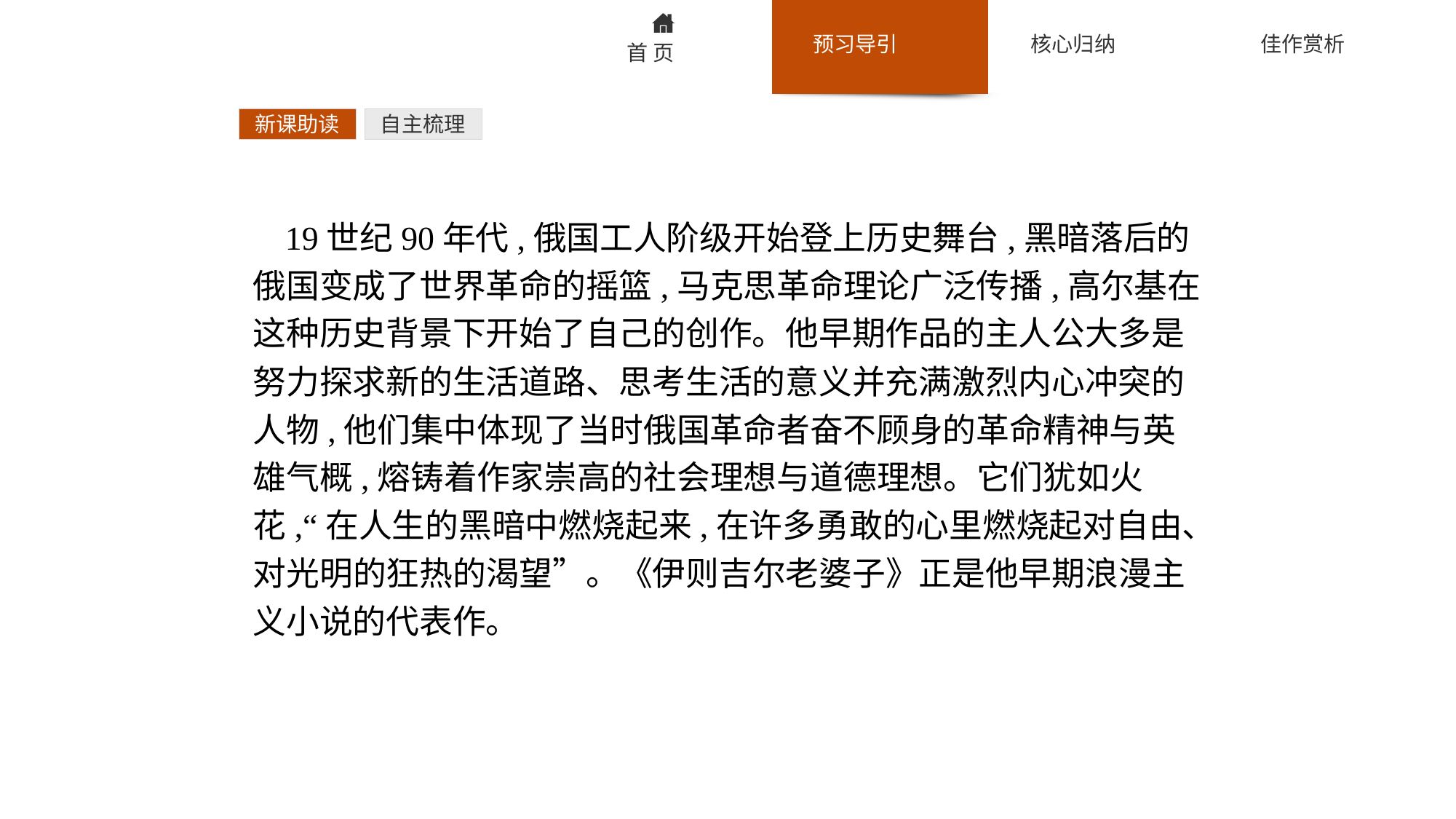

新课助读
自主梳理
19世纪90年代,俄国工人阶级开始登上历史舞台,黑暗落后的俄国变成了世界革命的摇篮,马克思革命理论广泛传播,高尔基在这种历史背景下开始了自己的创作。他早期作品的主人公大多是努力探求新的生活道路、思考生活的意义并充满激烈内心冲突的人物,他们集中体现了当时俄国革命者奋不顾身的革命精神与英雄气概,熔铸着作家崇高的社会理想与道德理想。它们犹如火花,“在人生的黑暗中燃烧起来,在许多勇敢的心里燃烧起对自由、对光明的狂热的渴望”。《伊则吉尔老婆子》正是他早期浪漫主义小说的代表作。